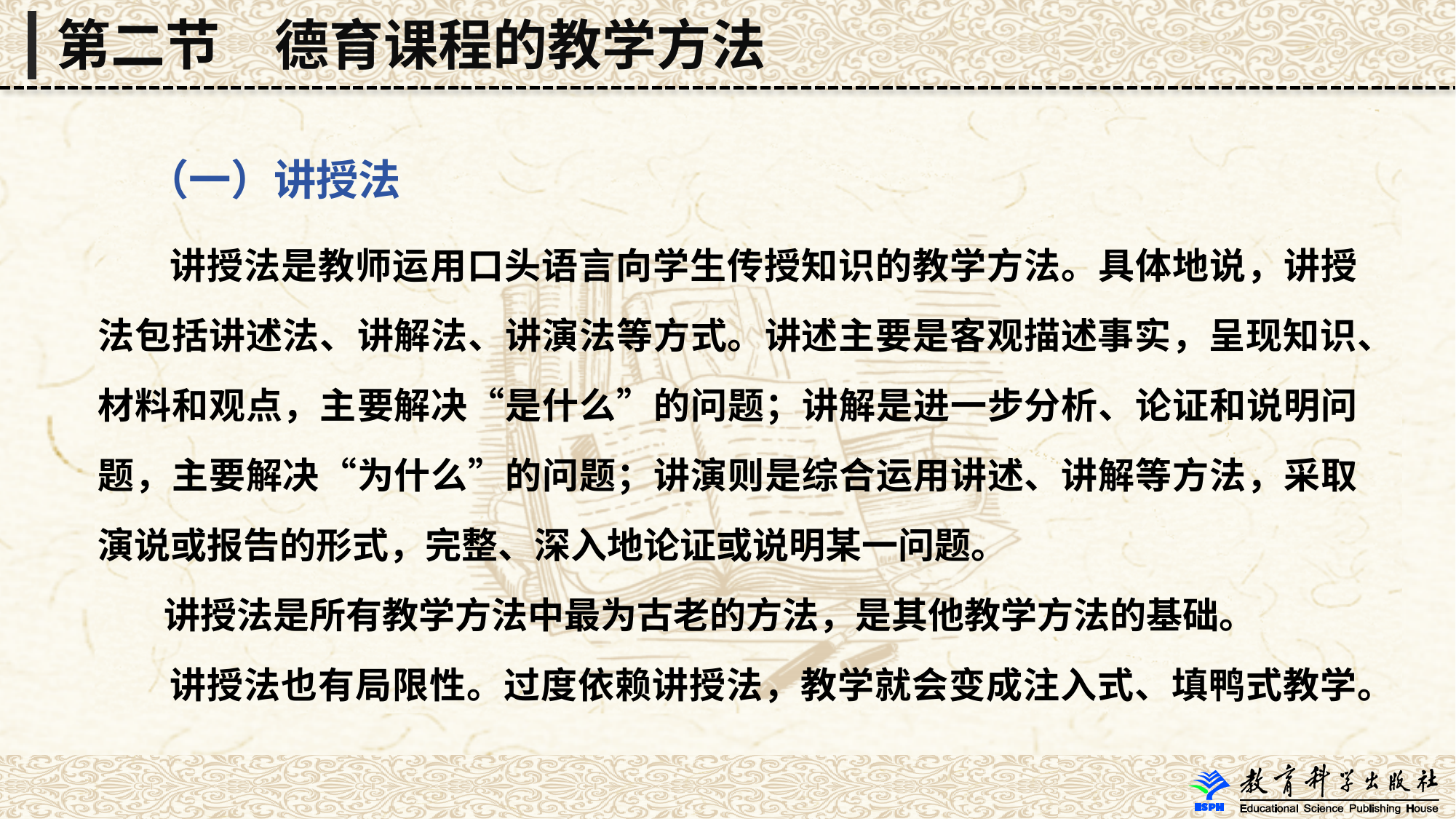

第二节　德育课程的教学方法
    （一）讲授法

       讲授法是教师运用口头语言向学生传授知识的教学方法。具体地说，讲授法包括讲述法、讲解法、讲演法等方式。讲述主要是客观描述事实，呈现知识、材料和观点，主要解决“是什么”的问题；讲解是进一步分析、论证和说明问题，主要解决“为什么”的问题；讲演则是综合运用讲述、讲解等方法，采取演说或报告的形式，完整、深入地论证或说明某一问题。
       讲授法是所有教学方法中最为古老的方法，是其他教学方法的基础。
       讲授法也有局限性。过度依赖讲授法，教学就会变成注入式、填鸭式教学。